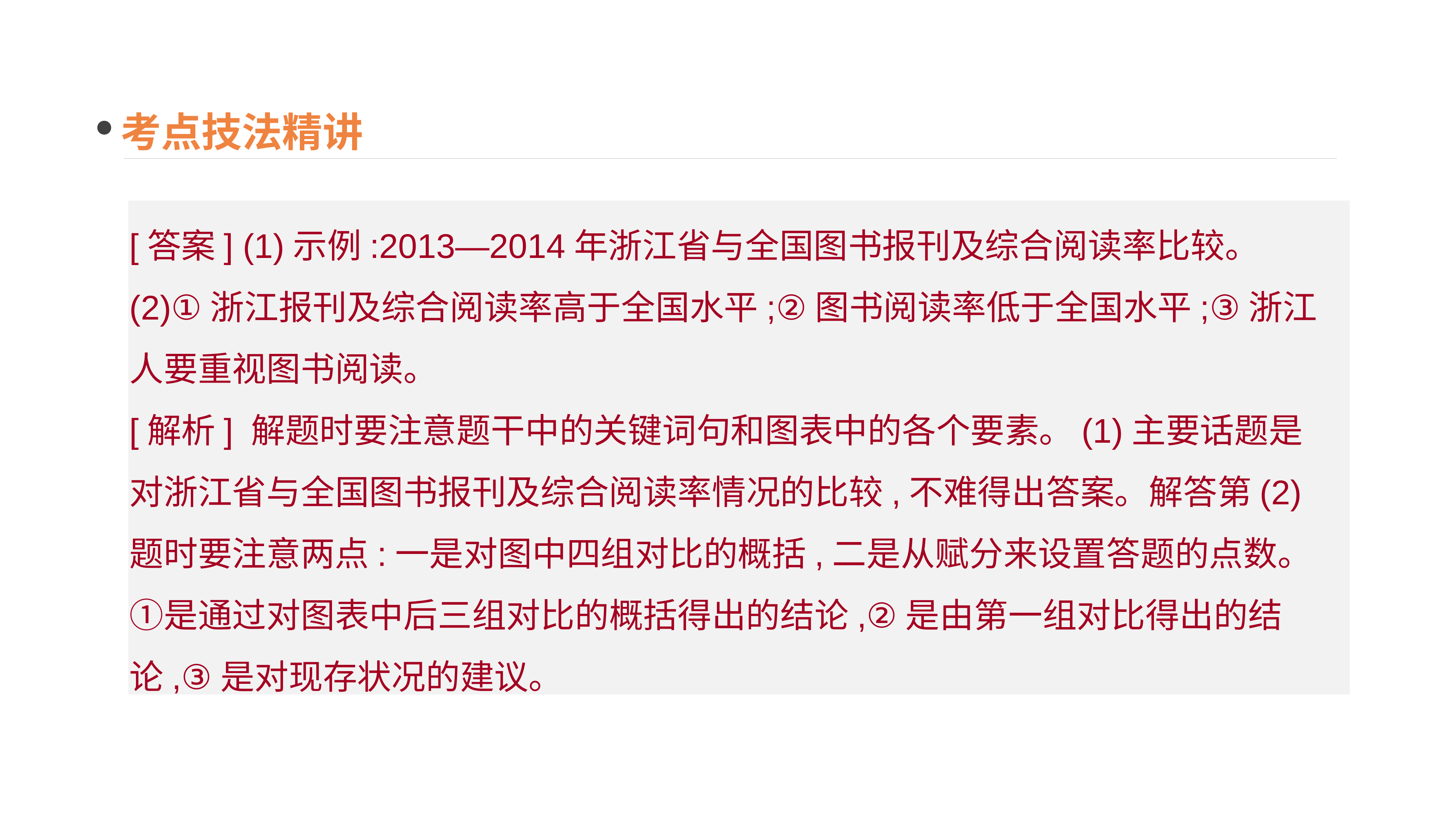

考点技法精讲

[答案] (1)示例:2013—2014年浙江省与全国图书报刊及综合阅读率比较。
(2)①浙江报刊及综合阅读率高于全国水平;②图书阅读率低于全国水平;③浙江人要重视图书阅读。
[解析] 解题时要注意题干中的关键词句和图表中的各个要素。(1)主要话题是对浙江省与全国图书报刊及综合阅读率情况的比较,不难得出答案。解答第(2)题时要注意两点:一是对图中四组对比的概括,二是从赋分来设置答题的点数。①是通过对图表中后三组对比的概括得出的结论,②是由第一组对比得出的结论,③是对现存状况的建议。